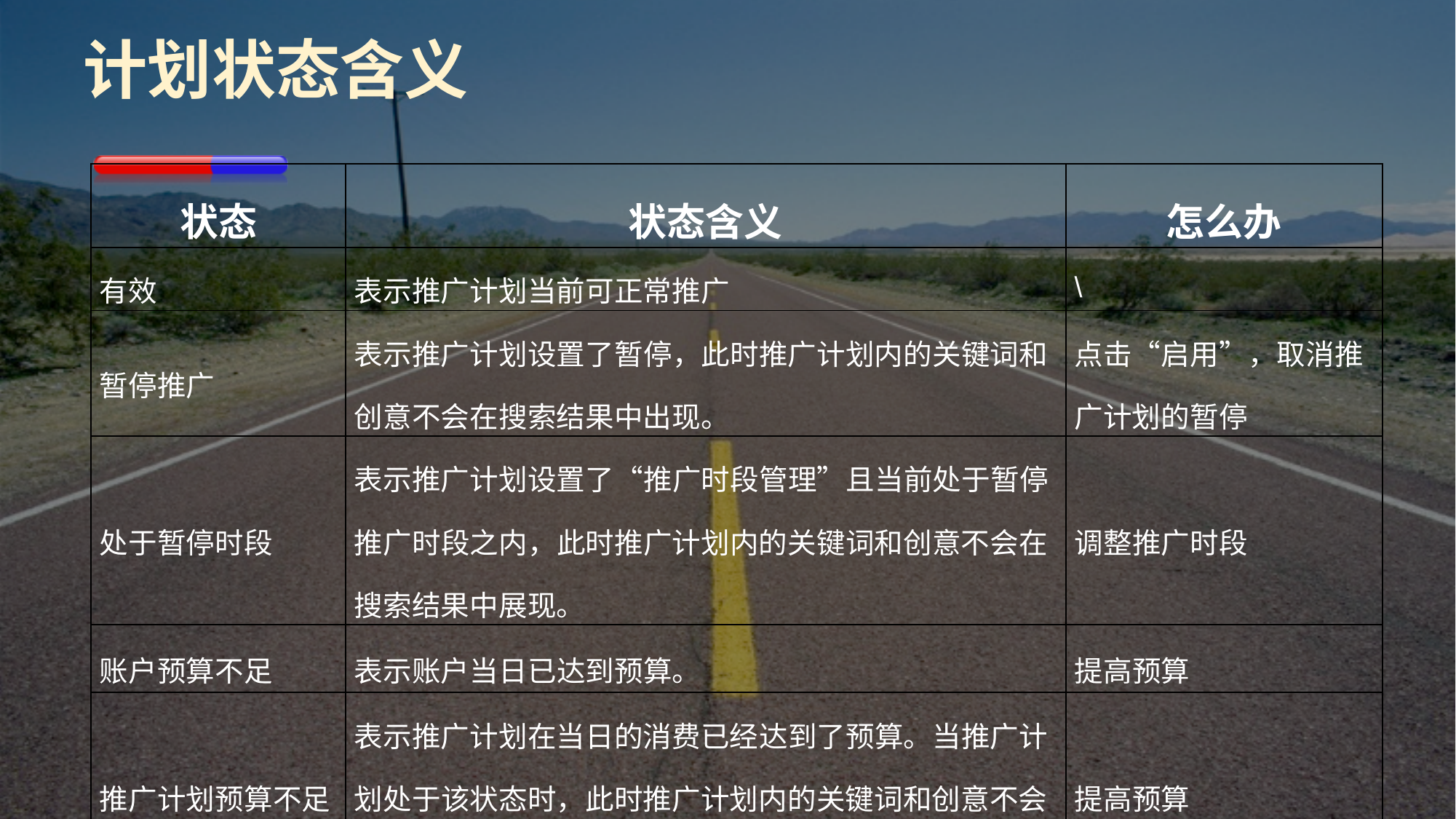

# 计划状态含义
| 状态 | 状态含义 | 怎么办 |
| --- | --- | --- |
| 有效 | 表示推广计划当前可正常推广 | \ |
| 暂停推广 | 表示推广计划设置了暂停，此时推广计划内的关键词和创意不会在搜索结果中出现。 | 点击“启用”，取消推广计划的暂停 |
| 处于暂停时段 | 表示推广计划设置了“推广时段管理”且当前处于暂停推广时段之内，此时推广计划内的关键词和创意不会在搜索结果中展现。 | 调整推广时段 |
| 账户预算不足 | 表示账户当日已达到预算。 | 提高预算 |
| 推广计划预算不足 | 表示推广计划在当日的消费已经达到了预算。当推广计划处于该状态时，此时推广计划内的关键词和创意不会在搜索结果中展现。 | 提高预算 |